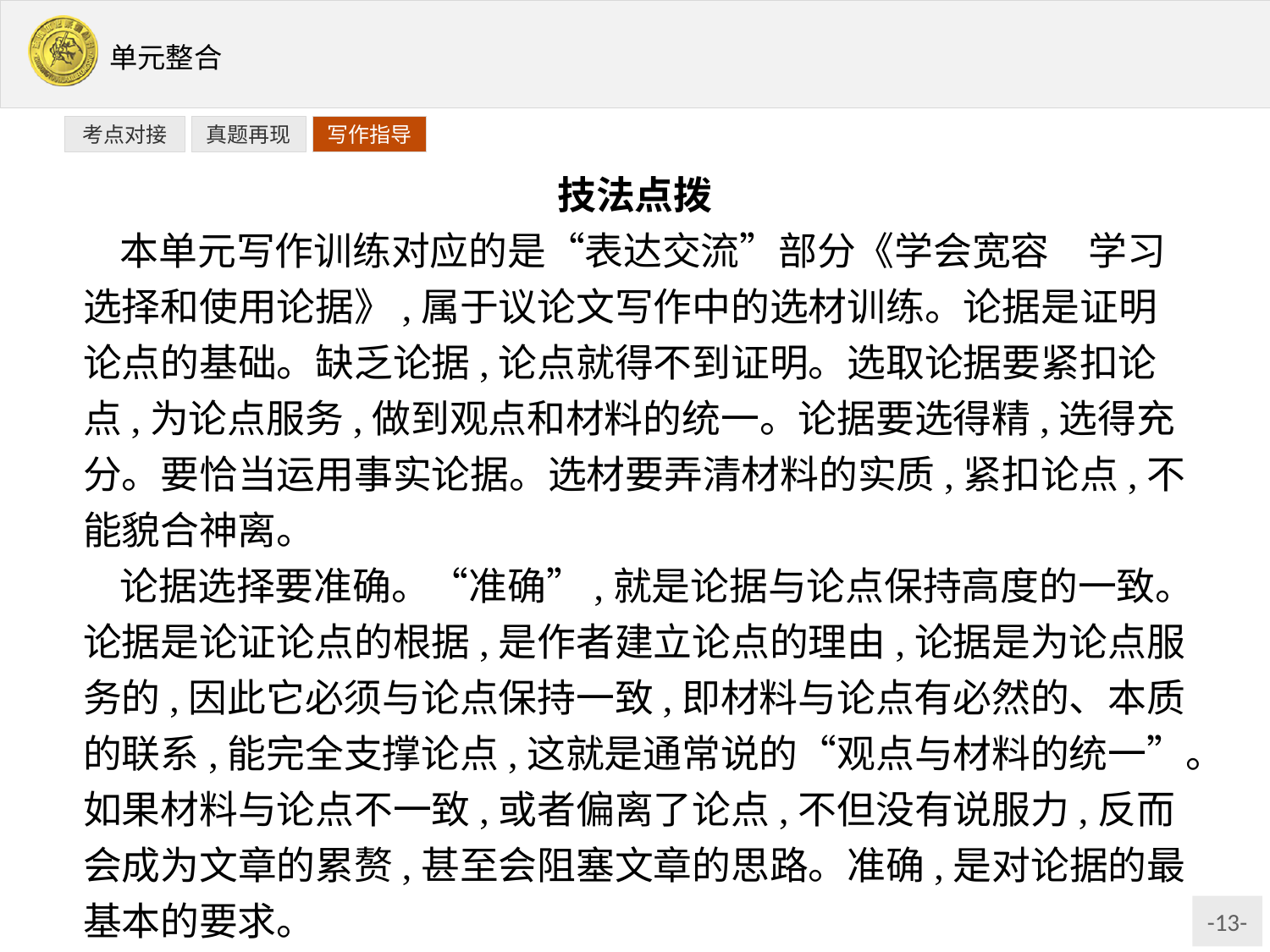

写作指导
考点对接
真题再现
技法点拨
本单元写作训练对应的是“表达交流”部分《学会宽容　学习选择和使用论据》,属于议论文写作中的选材训练。论据是证明论点的基础。缺乏论据,论点就得不到证明。选取论据要紧扣论点,为论点服务,做到观点和材料的统一。论据要选得精,选得充分。要恰当运用事实论据。选材要弄清材料的实质,紧扣论点,不能貌合神离。
论据选择要准确。“准确”,就是论据与论点保持高度的一致。论据是论证论点的根据,是作者建立论点的理由,论据是为论点服务的,因此它必须与论点保持一致,即材料与论点有必然的、本质的联系,能完全支撑论点,这就是通常说的“观点与材料的统一”。如果材料与论点不一致,或者偏离了论点,不但没有说服力,反而会成为文章的累赘,甚至会阻塞文章的思路。准确,是对论据的最基本的要求。